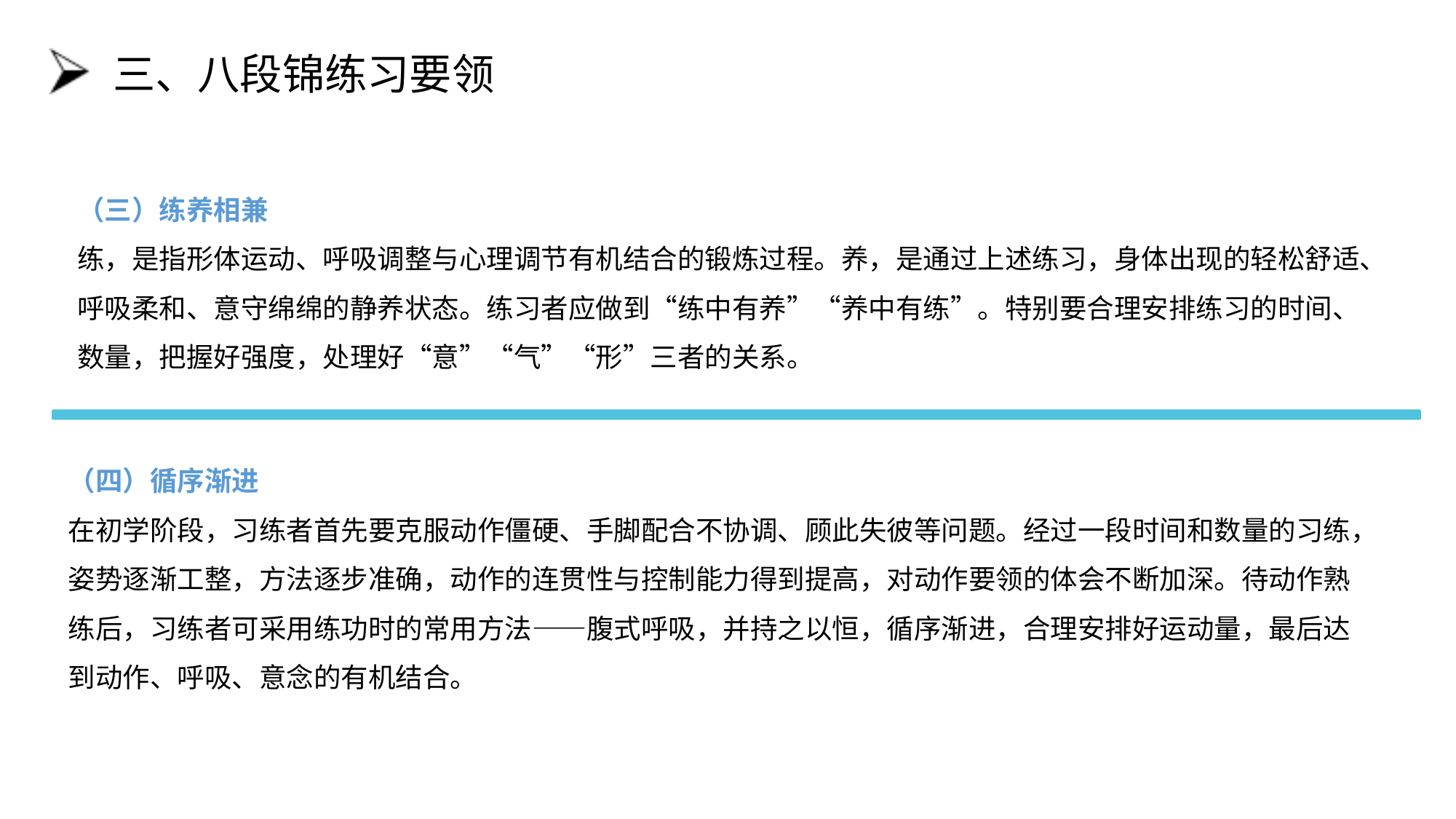

# 三、八段锦练习要领
（三）练养相兼
练，是指形体运动、呼吸调整与心理调节有机结合的锻炼过程。养，是通过上述练习，身体出现的轻松舒适、呼吸柔和、意守绵绵的静养状态。练习者应做到“练中有养”“养中有练”。特别要合理安排练习的时间、数量，把握好强度，处理好“意”“气”“形”三者的关系。

（四）循序渐进
在初学阶段，习练者首先要克服动作僵硬、手脚配合不协调、顾此失彼等问题。经过一段时间和数量的习练，姿势逐渐工整，方法逐步准确，动作的连贯性与控制能力得到提高，对动作要领的体会不断加深。待动作熟练后，习练者可采用练功时的常用方法——腹式呼吸，并持之以恒，循序渐进，合理安排好运动量，最后达到动作、呼吸、意念的有机结合。